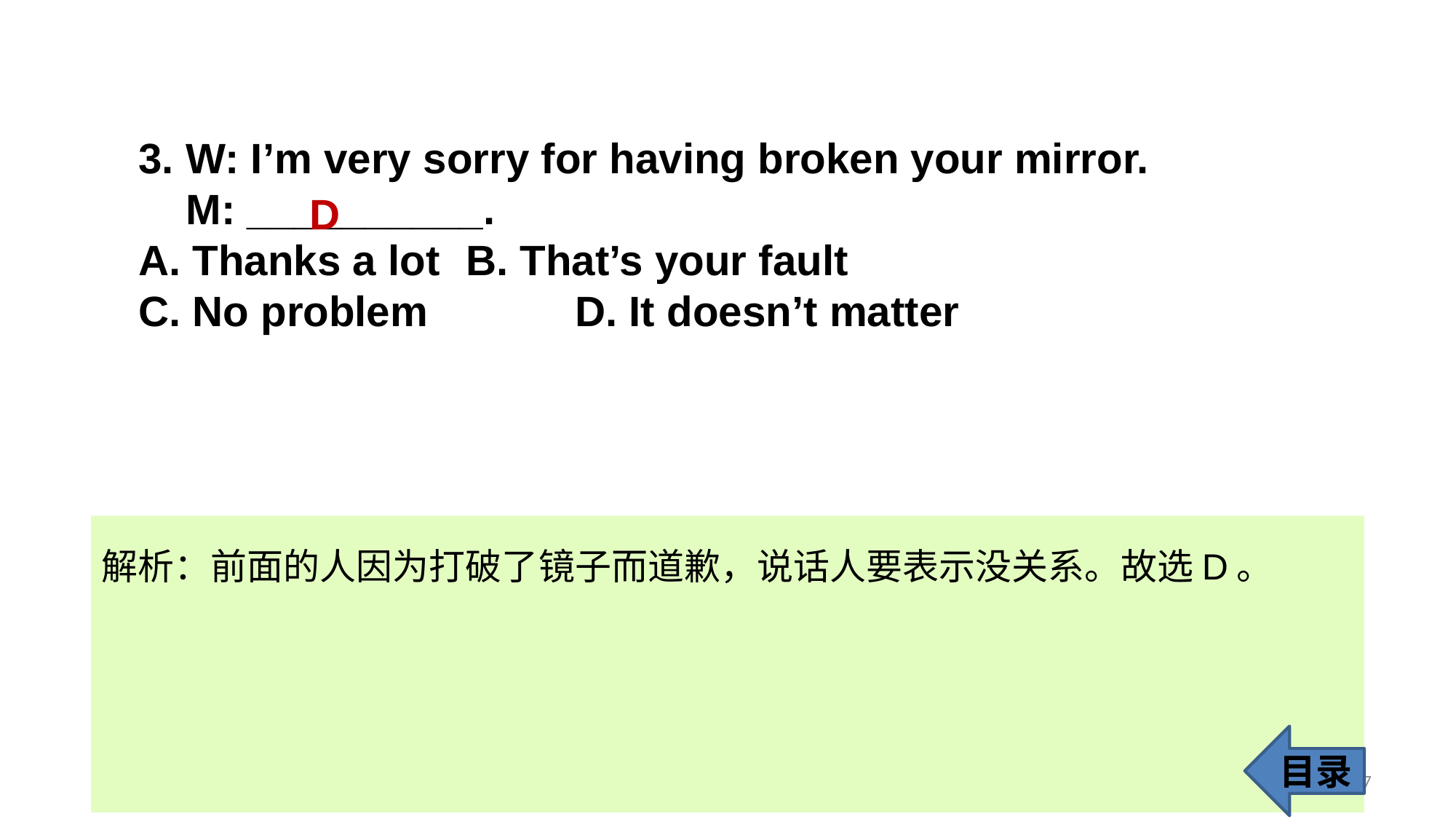

3. W: I’m very sorry for having broken your mirror.
    M: __________.
A. Thanks a lot 	B. That’s your fault
C. No problem 		D. It doesn’t matter
D

解析：前面的人因为打破了镜子而道歉，说话人要表示没关系。故选D。
目录
7